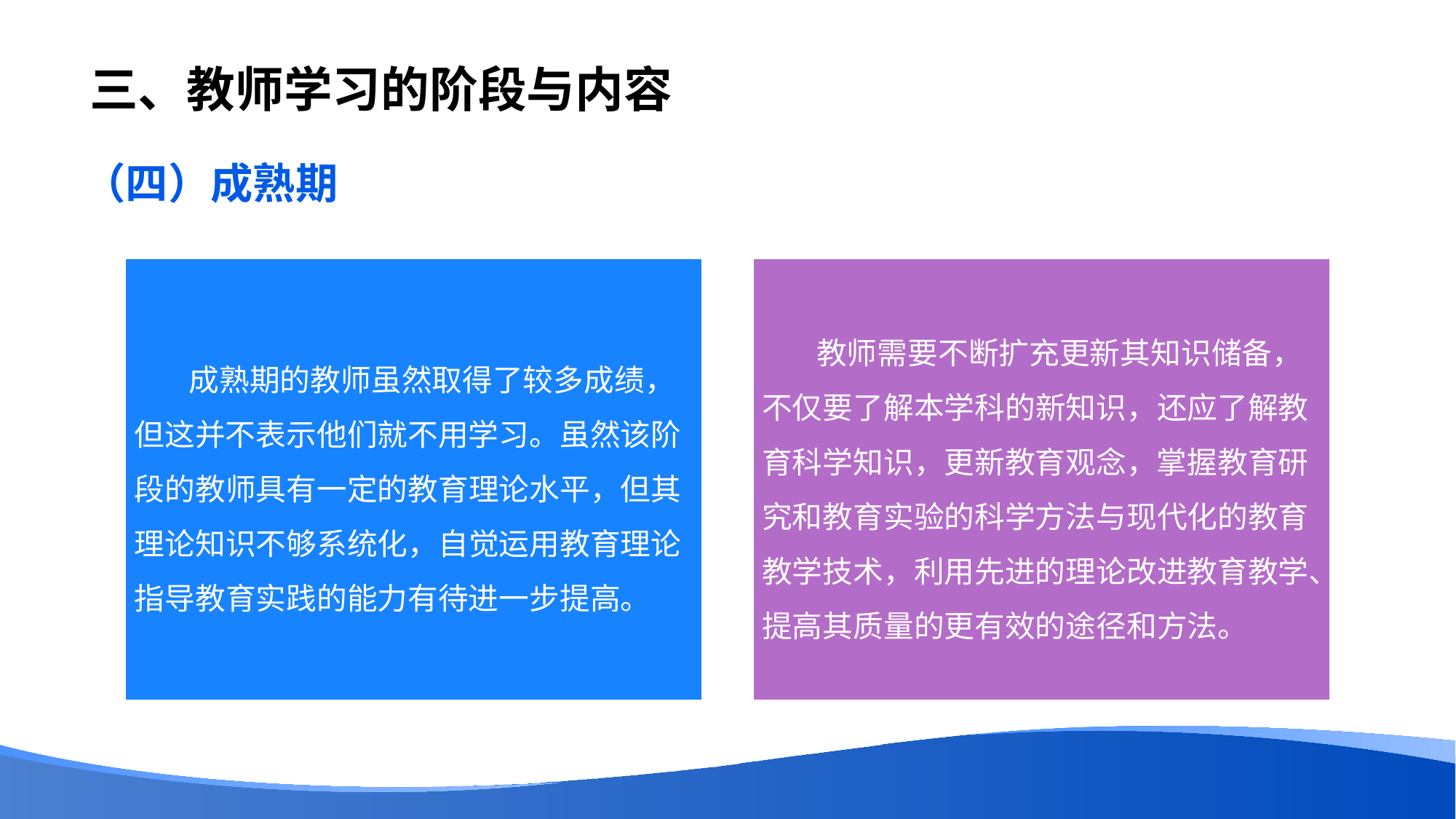

# 三、教师学习的阶段与内容
（四）成熟期
教师需要不断扩充更新其知识储备，不仅要了解本学科的新知识，还应了解教育科学知识，更新教育观念，掌握教育研究和教育实验的科学方法与现代化的教育教学技术，利用先进的理论改进教育教学、提高其质量的更有效的途径和方法。
成熟期的教师虽然取得了较多成绩，但这并不表示他们就不用学习。虽然该阶段的教师具有一定的教育理论水平，但其理论知识不够系统化，自觉运用教育理论指导教育实践的能力有待进一步提高。